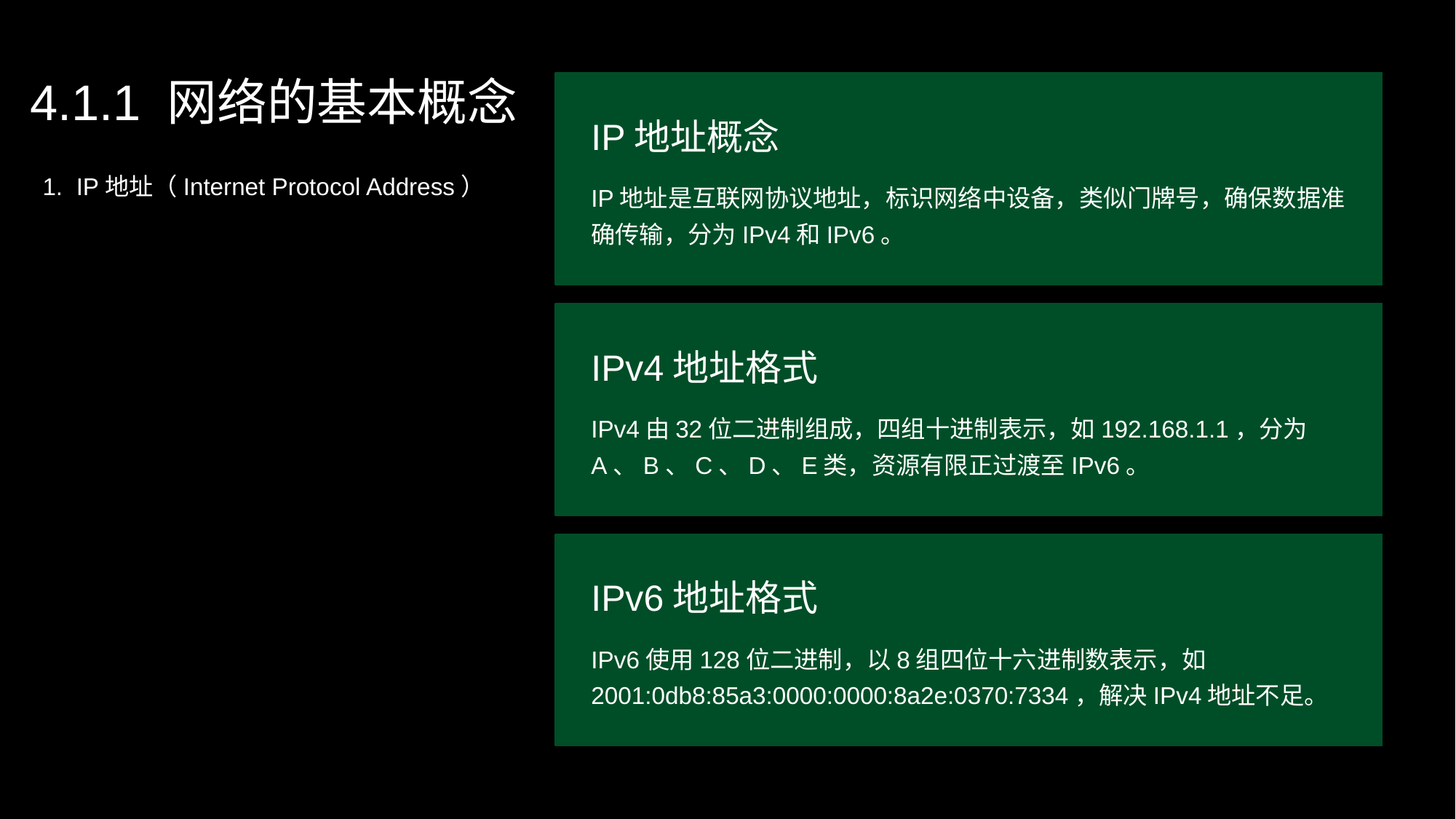

4.1.1 网络的基本概念

IP地址概念
1.  IP地址（Internet Protocol Address）
IP地址是互联网协议地址，标识网络中设备，类似门牌号，确保数据准确传输，分为IPv4和IPv6。

IPv4地址格式
IPv4由32位二进制组成，四组十进制表示，如192.168.1.1，分为A、B、C、D、E类，资源有限正过渡至IPv6。

IPv6地址格式
IPv6使用128位二进制，以8组四位十六进制数表示，如2001:0db8:85a3:0000:0000:8a2e:0370:7334，解决IPv4地址不足。